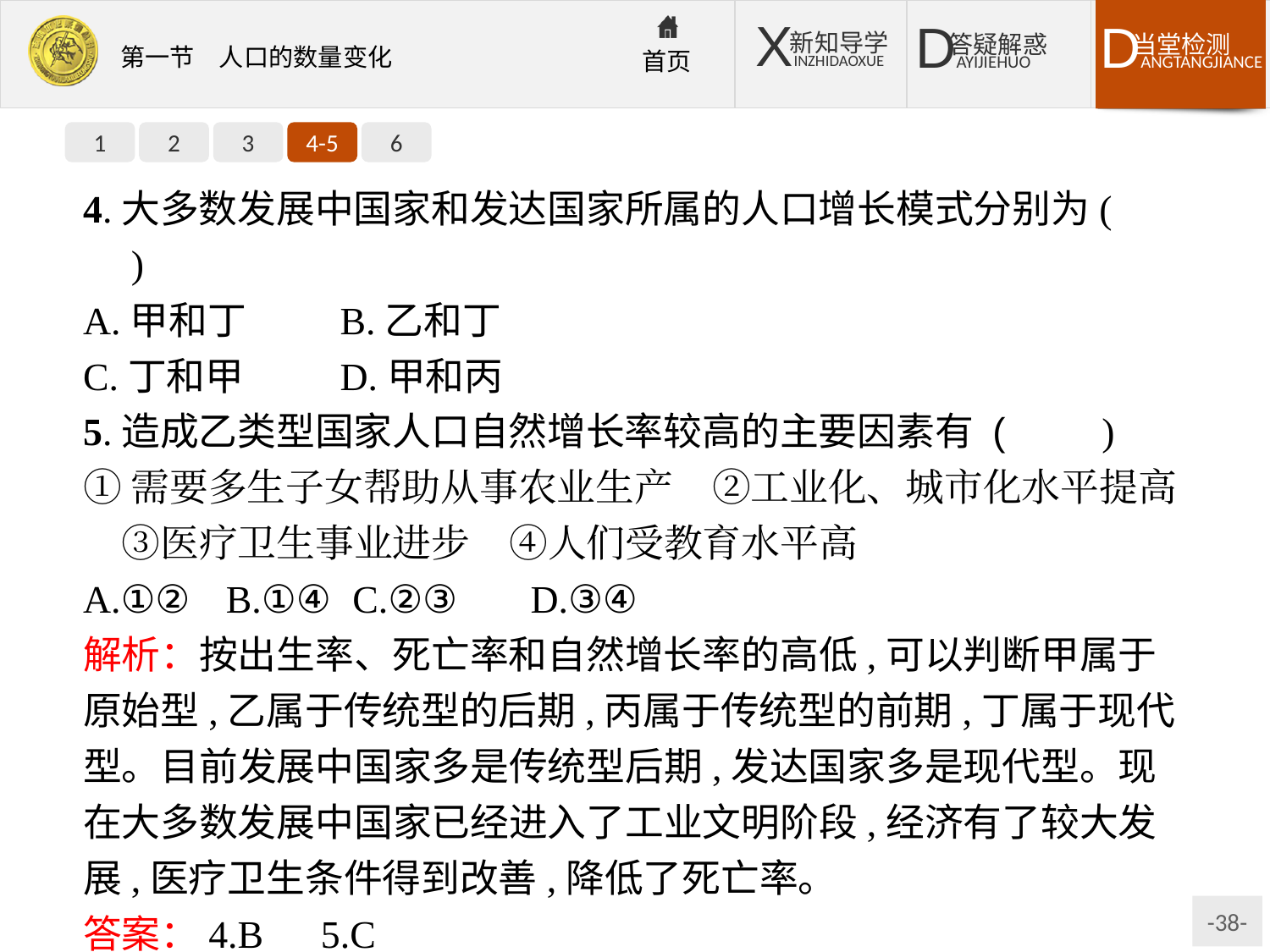

1
2
3
4-5
6
4.大多数发展中国家和发达国家所属的人口增长模式分别为(　　)
A.甲和丁	B.乙和丁
C.丁和甲	D.甲和丙
5.造成乙类型国家人口自然增长率较高的主要因素有 (　　)
①需要多生子女帮助从事农业生产　②工业化、城市化水平提高　③医疗卫生事业进步　④人们受教育水平高
A.①②	B.①④  C.②③	D.③④
解析：按出生率、死亡率和自然增长率的高低,可以判断甲属于原始型,乙属于传统型的后期,丙属于传统型的前期,丁属于现代型。目前发展中国家多是传统型后期,发达国家多是现代型。现在大多数发展中国家已经进入了工业文明阶段,经济有了较大发展,医疗卫生条件得到改善,降低了死亡率。
答案：4.B　5.C